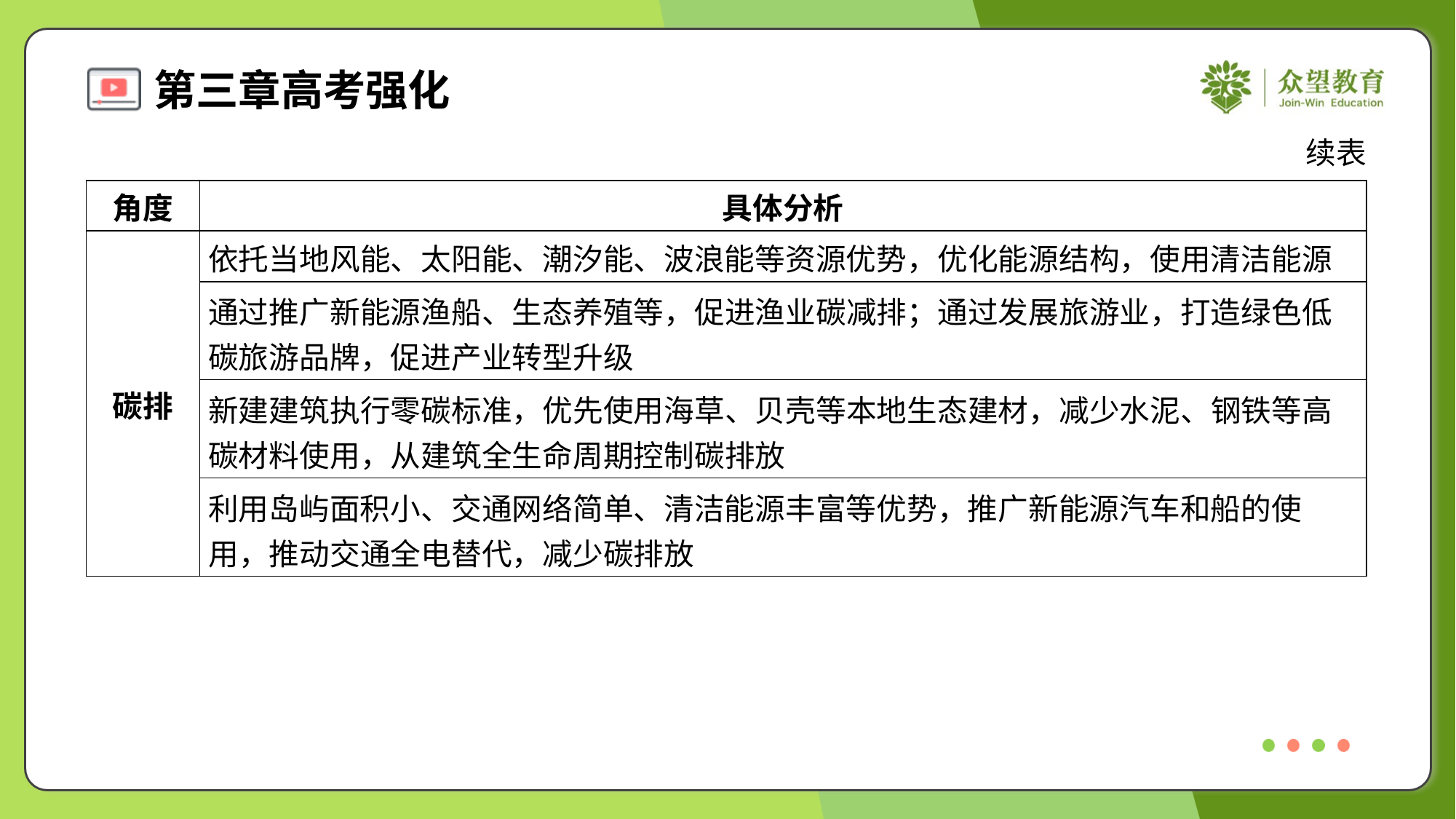

续表
| 角度 | 具体分析 |
| --- | --- |
| 碳排 | 依托当地风能、太阳能、潮汐能、波浪能等资源优势，优化能源结构，使用清洁能源 |
|  | 通过推广新能源渔船、生态养殖等，促进渔业碳减排；通过发展旅游业，打造绿色低 碳旅游品牌，促进产业转型升级 |
|  | 新建建筑执行零碳标准，优先使用海草、贝壳等本地生态建材，减少水泥、钢铁等高 碳材料使用，从建筑全生命周期控制碳排放 |
|  | 利用岛屿面积小、交通网络简单、清洁能源丰富等优势，推广新能源汽车和船的使 用，推动交通全电替代，减少碳排放 |